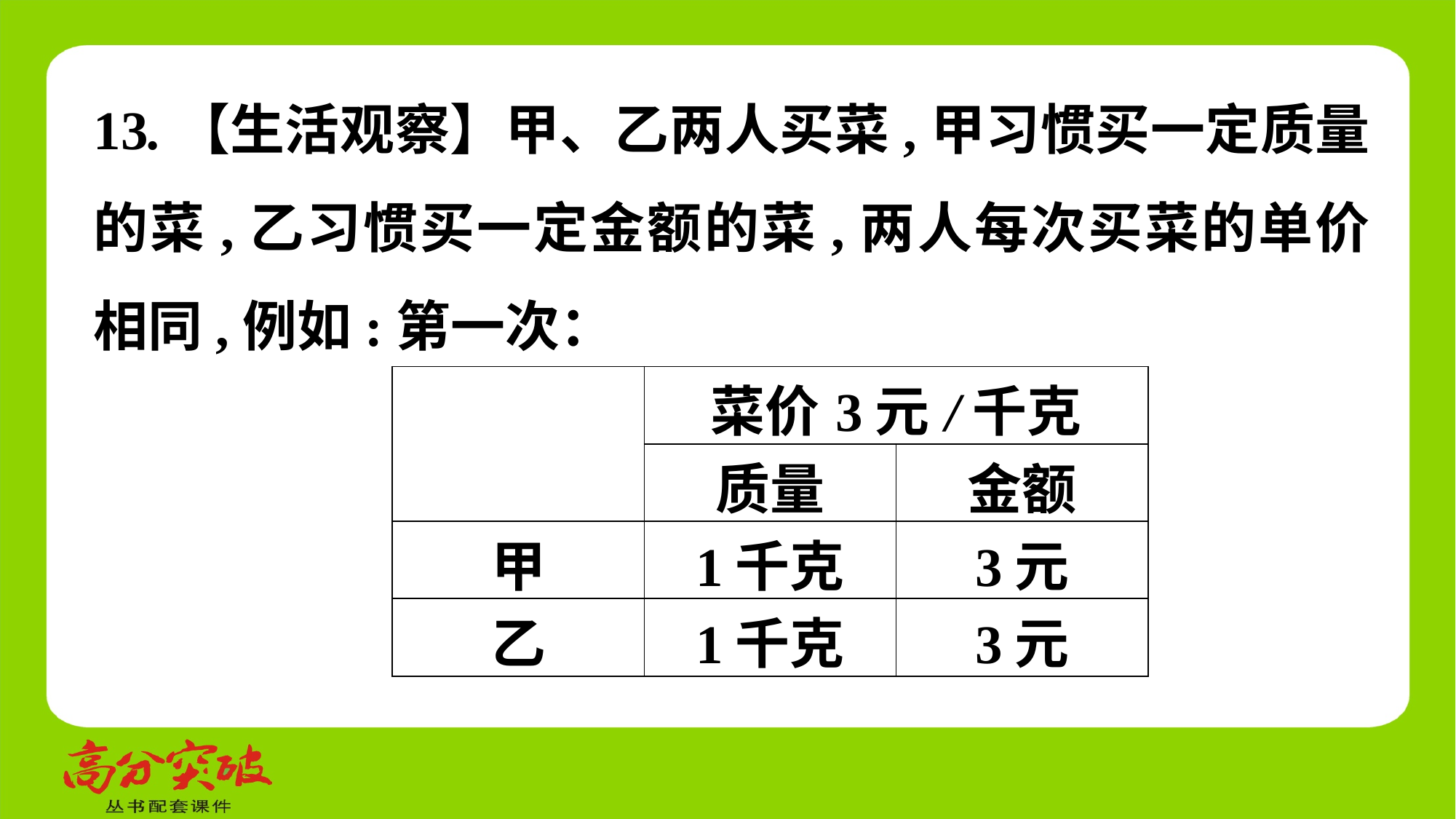

13.【生活观察】甲、乙两人买菜,甲习惯买一定质量的菜,乙习惯买一定金额的菜,两人每次买菜的单价相同,例如:第一次：
|  | 菜价3元/千克 |  |
| --- | --- | --- |
|  | 质量 | 金额 |
| 甲 | 1千克 | 3元 |
| 乙 | 1千克 | 3元 |